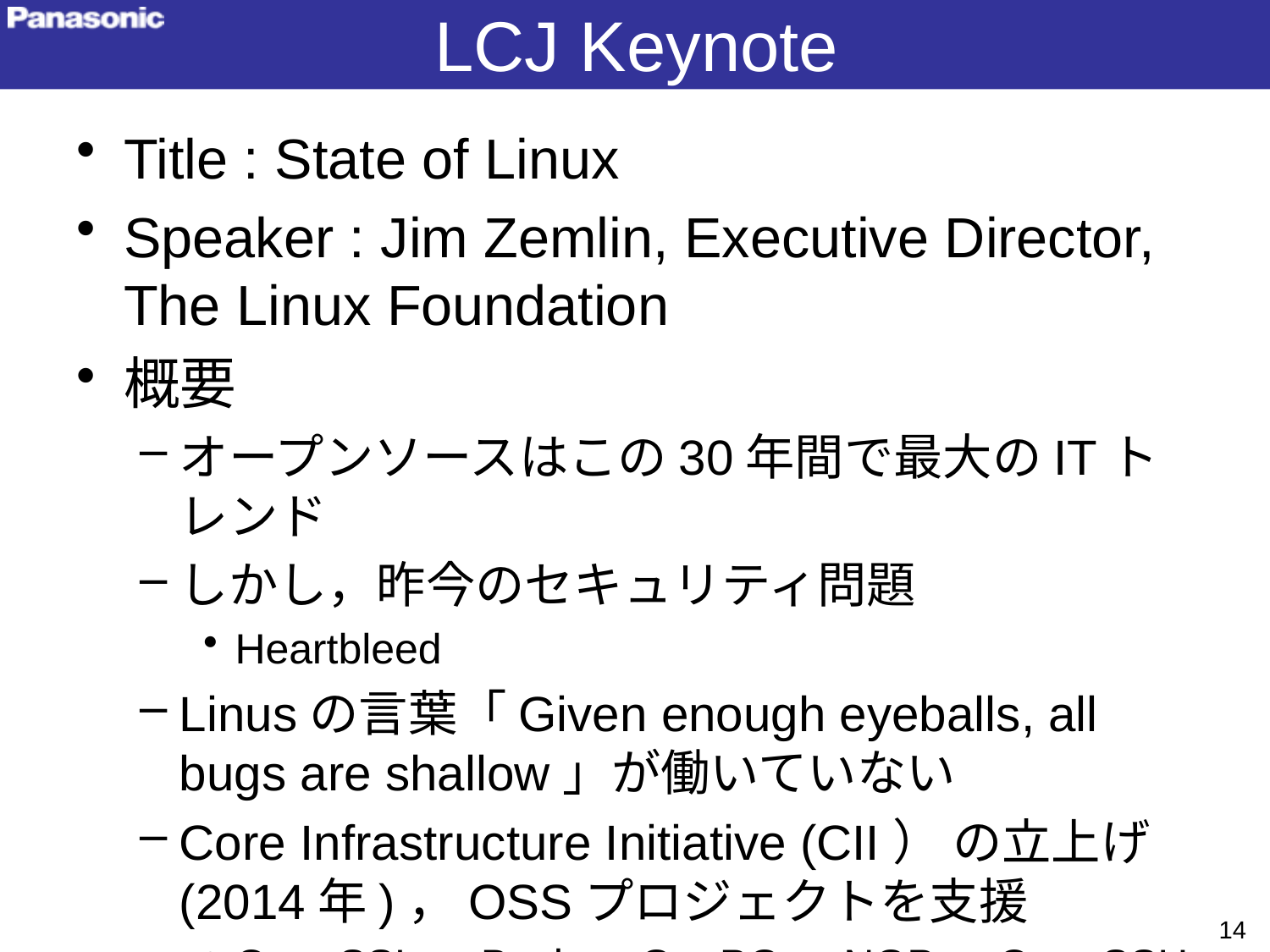

# LCJ Keynote
Title : State of Linux
Speaker : Jim Zemlin, Executive Director, The Linux Foundation
概要
オープンソースはこの30年間で最大のITトレンド
しかし，昨今のセキュリティ問題
Heartbleed
Linusの言葉「Given enough eyeballs, all bugs are shallow」が働いていない
Core Infrastructure Initiative (CII） の立上げ(2014年)，OSSプロジェクトを支援
OpenSSL，Bash，GnuPG，NGP，OpenSSH，など

14